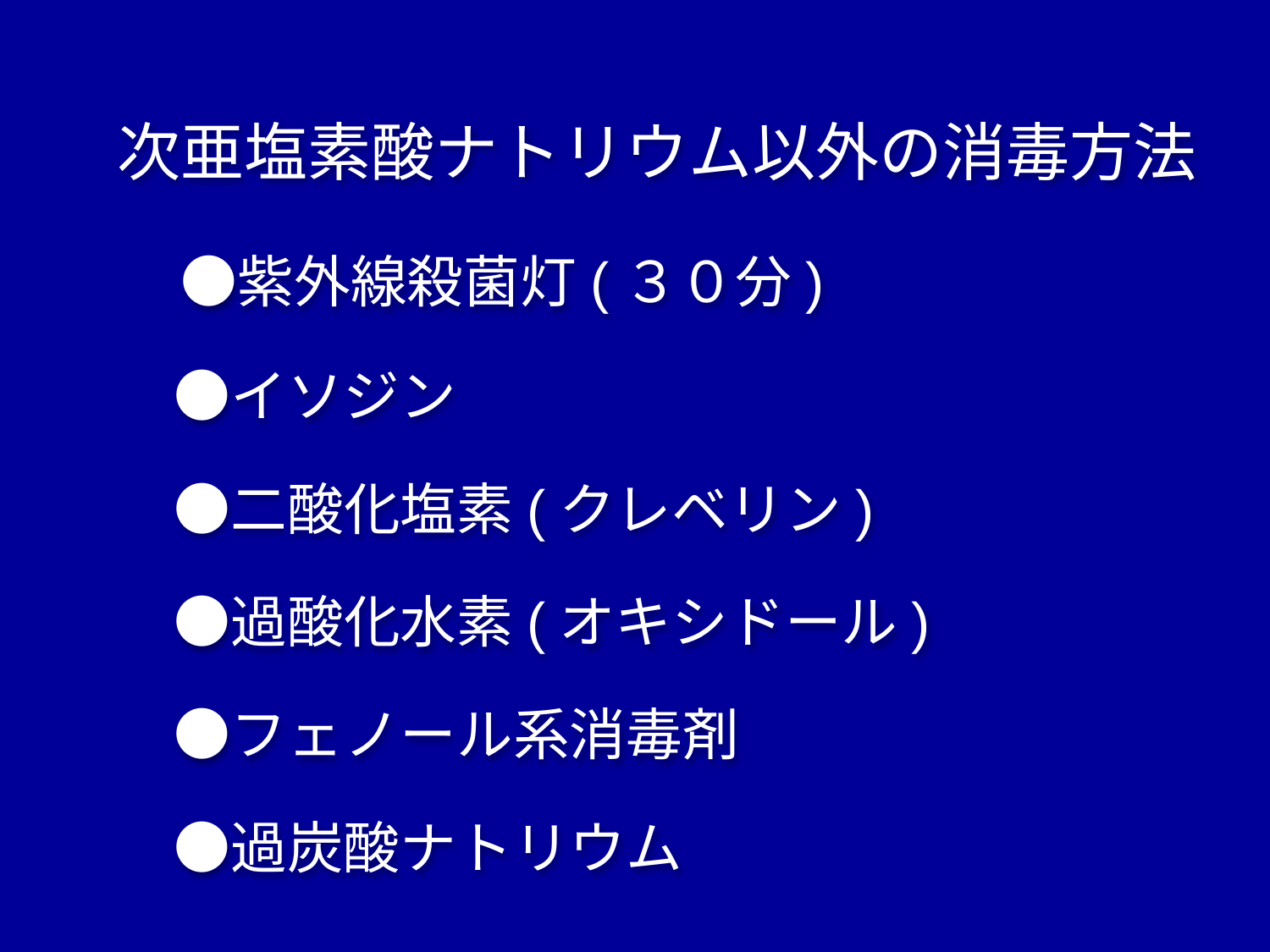

次亜塩素酸ナトリウム以外の消毒方法
　●紫外線殺菌灯(３０分)
　●イソジン
　●二酸化塩素(クレベリン)
　●過酸化水素(オキシドール)
　●フェノール系消毒剤
　●過炭酸ナトリウム